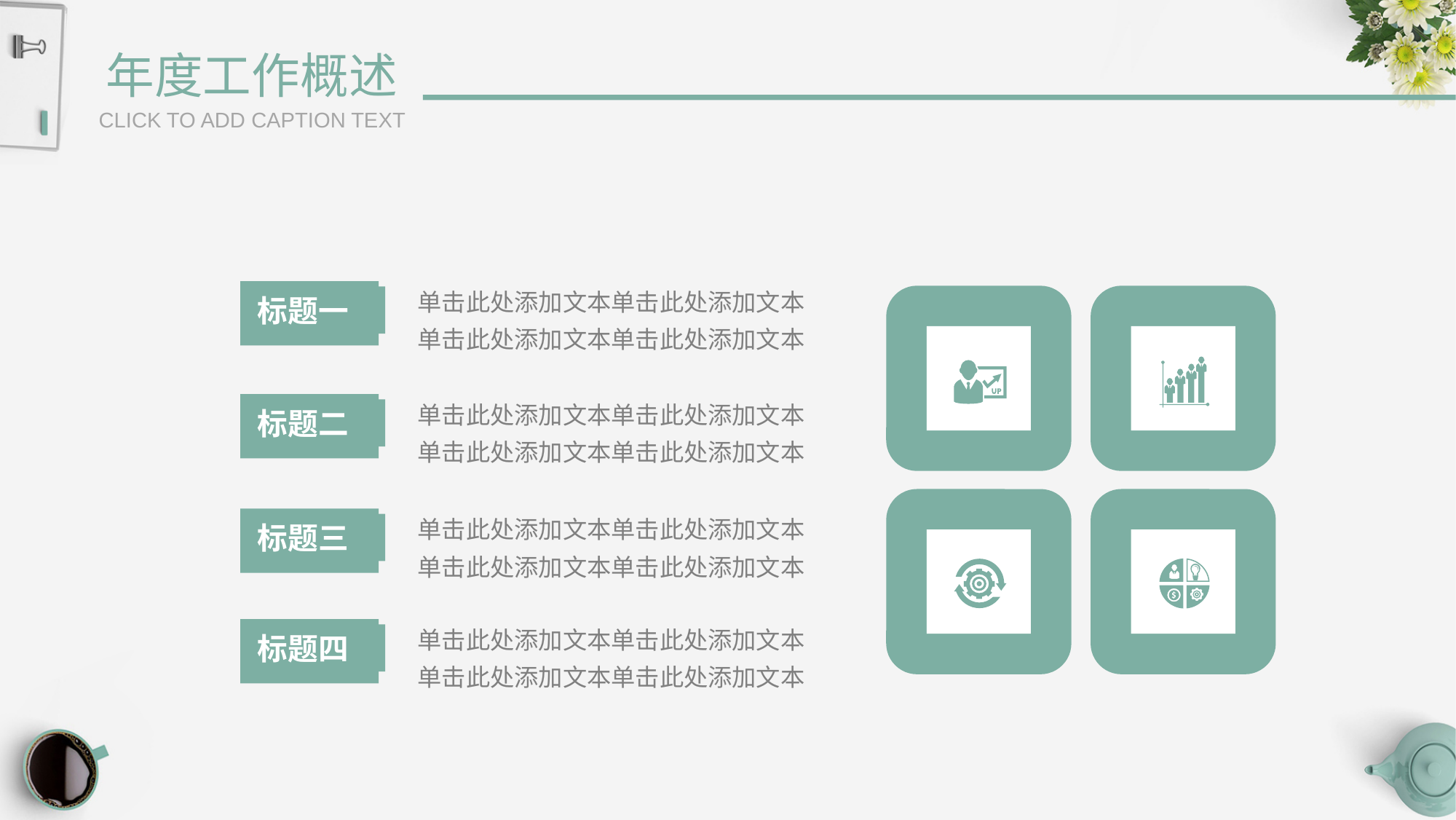

年度工作概述

CLICK TO ADD CAPTION TEXT
单击此处添加文本单击此处添加文本
单击此处添加文本单击此处添加文本

标题一

单击此处添加文本单击此处添加文本
单击此处添加文本单击此处添加文本

标题二
单击此处添加文本单击此处添加文本
单击此处添加文本单击此处添加文本

标题三
单击此处添加文本单击此处添加文本
单击此处添加文本单击此处添加文本

标题四